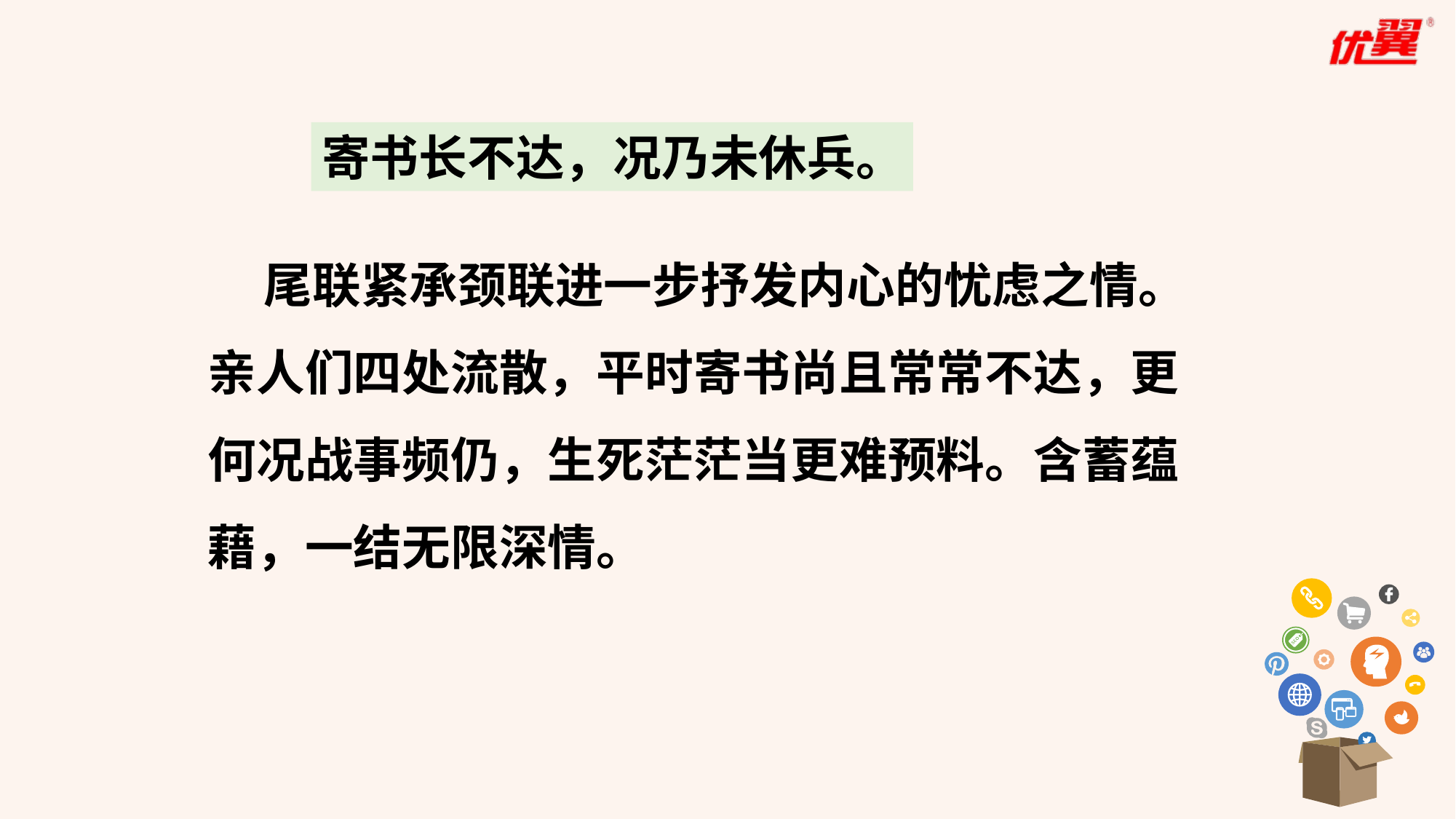

寄书长不达，况乃未休兵。
    尾联紧承颈联进一步抒发内心的忧虑之情。亲人们四处流散，平时寄书尚且常常不达，更何况战事频仍，生死茫茫当更难预料。含蓄蕴藉，一结无限深情。